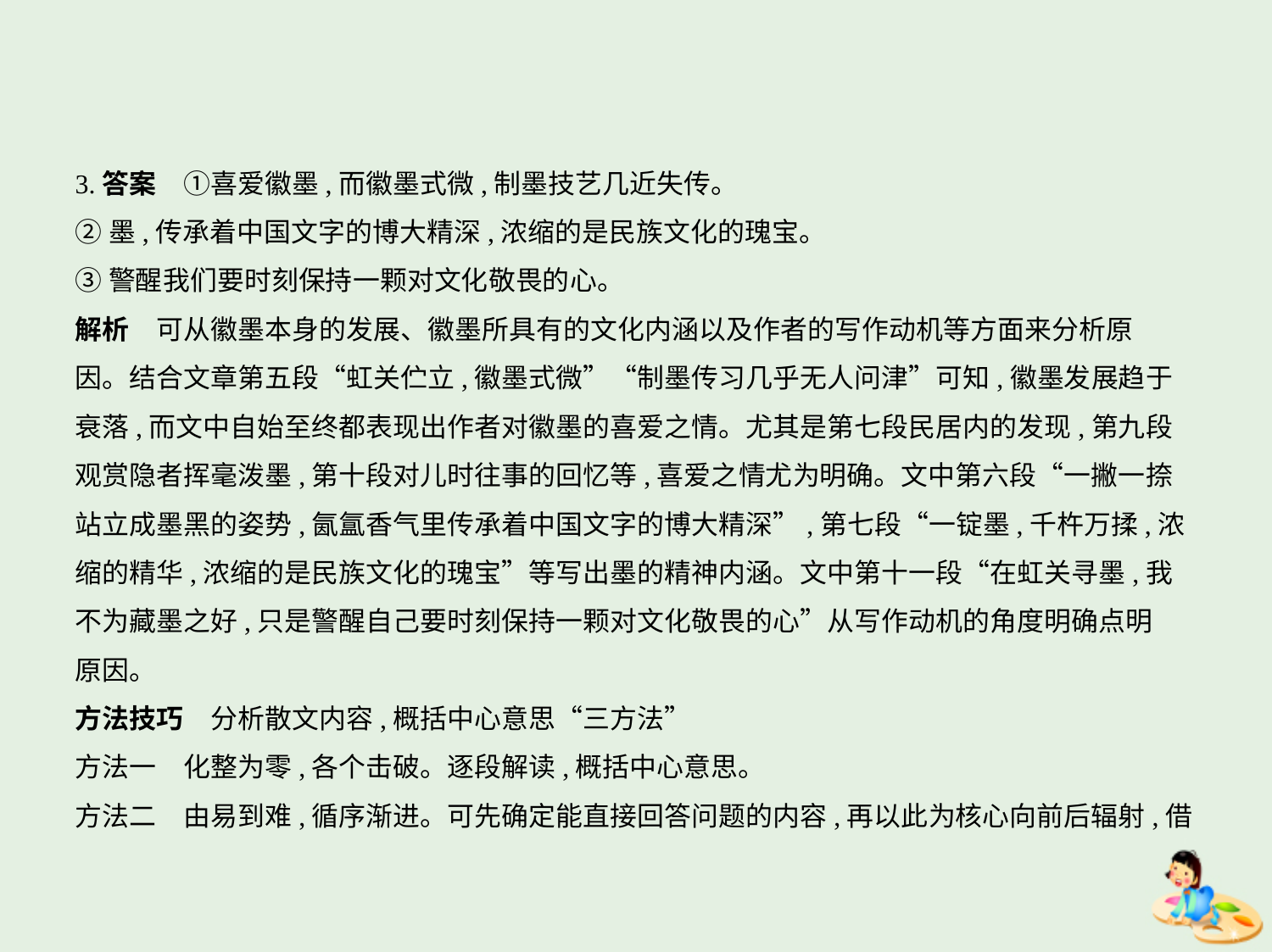

3.答案　①喜爱徽墨,而徽墨式微,制墨技艺几近失传。
②墨,传承着中国文字的博大精深,浓缩的是民族文化的瑰宝。
③警醒我们要时刻保持一颗对文化敬畏的心。
解析　可从徽墨本身的发展、徽墨所具有的文化内涵以及作者的写作动机等方面来分析原
因。结合文章第五段“虹关伫立,徽墨式微”“制墨传习几乎无人问津”可知,徽墨发展趋于
衰落,而文中自始至终都表现出作者对徽墨的喜爱之情。尤其是第七段民居内的发现,第九段
观赏隐者挥毫泼墨,第十段对儿时往事的回忆等,喜爱之情尤为明确。文中第六段“一撇一捺
站立成墨黑的姿势,氤氲香气里传承着中国文字的博大精深”,第七段“一锭墨,千杵万揉,浓
缩的精华,浓缩的是民族文化的瑰宝”等写出墨的精神内涵。文中第十一段“在虹关寻墨,我
不为藏墨之好,只是警醒自己要时刻保持一颗对文化敬畏的心”从写作动机的角度明确点明
原因。
方法技巧　分析散文内容,概括中心意思“三方法”
方法一　化整为零,各个击破。逐段解读,概括中心意思。
方法二　由易到难,循序渐进。可先确定能直接回答问题的内容,再以此为核心向前后辐射,借